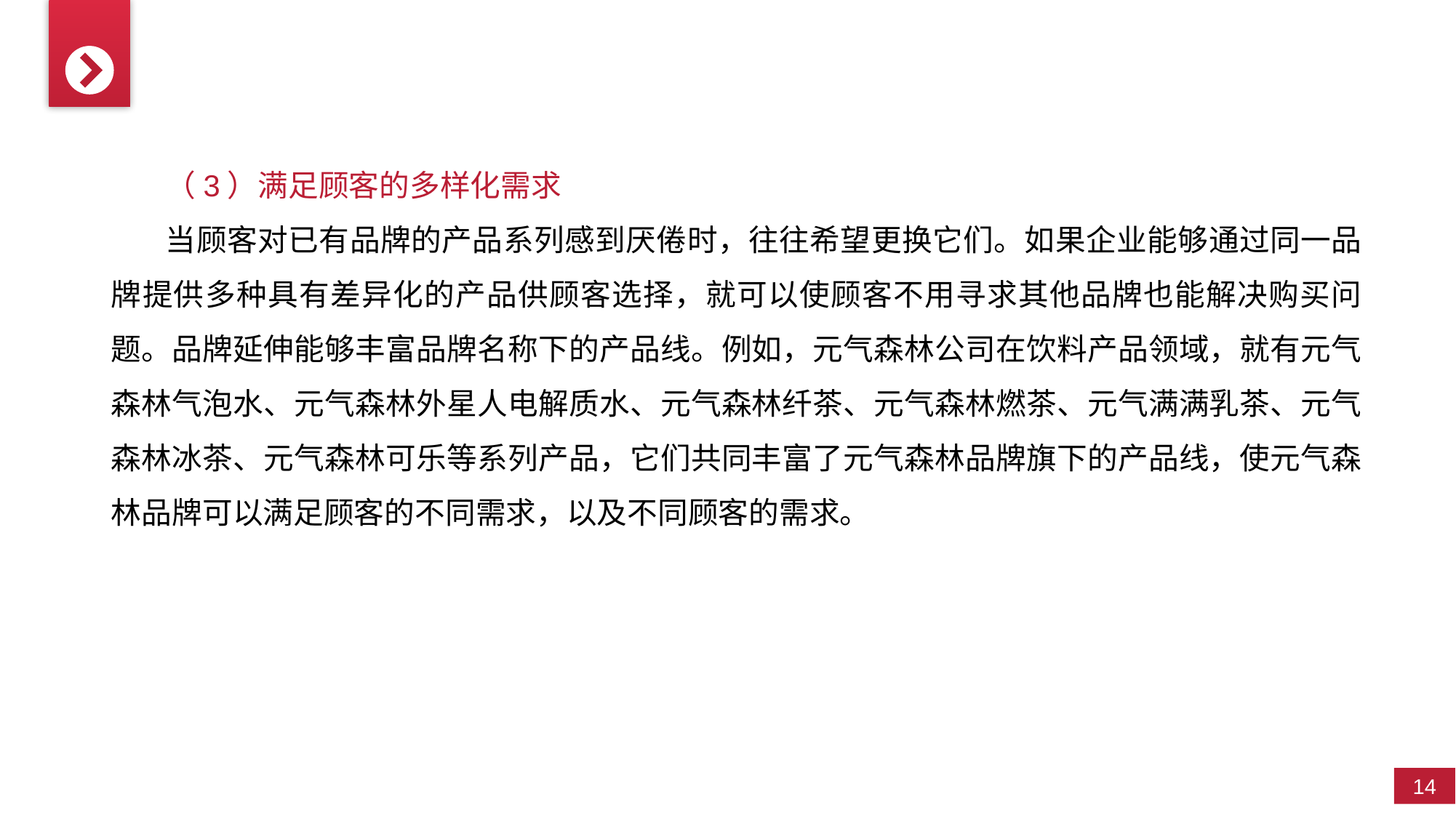

（3）满足顾客的多样化需求
当顾客对已有品牌的产品系列感到厌倦时，往往希望更换它们。如果企业能够通过同一品牌提供多种具有差异化的产品供顾客选择，就可以使顾客不用寻求其他品牌也能解决购买问题。品牌延伸能够丰富品牌名称下的产品线。例如，元气森林公司在饮料产品领域，就有元气森林气泡水、元气森林外星人电解质水、元气森林纤茶、元气森林燃茶、元气满满乳茶、元气森林冰茶、元气森林可乐等系列产品，它们共同丰富了元气森林品牌旗下的产品线，使元气森林品牌可以满足顾客的不同需求，以及不同顾客的需求。